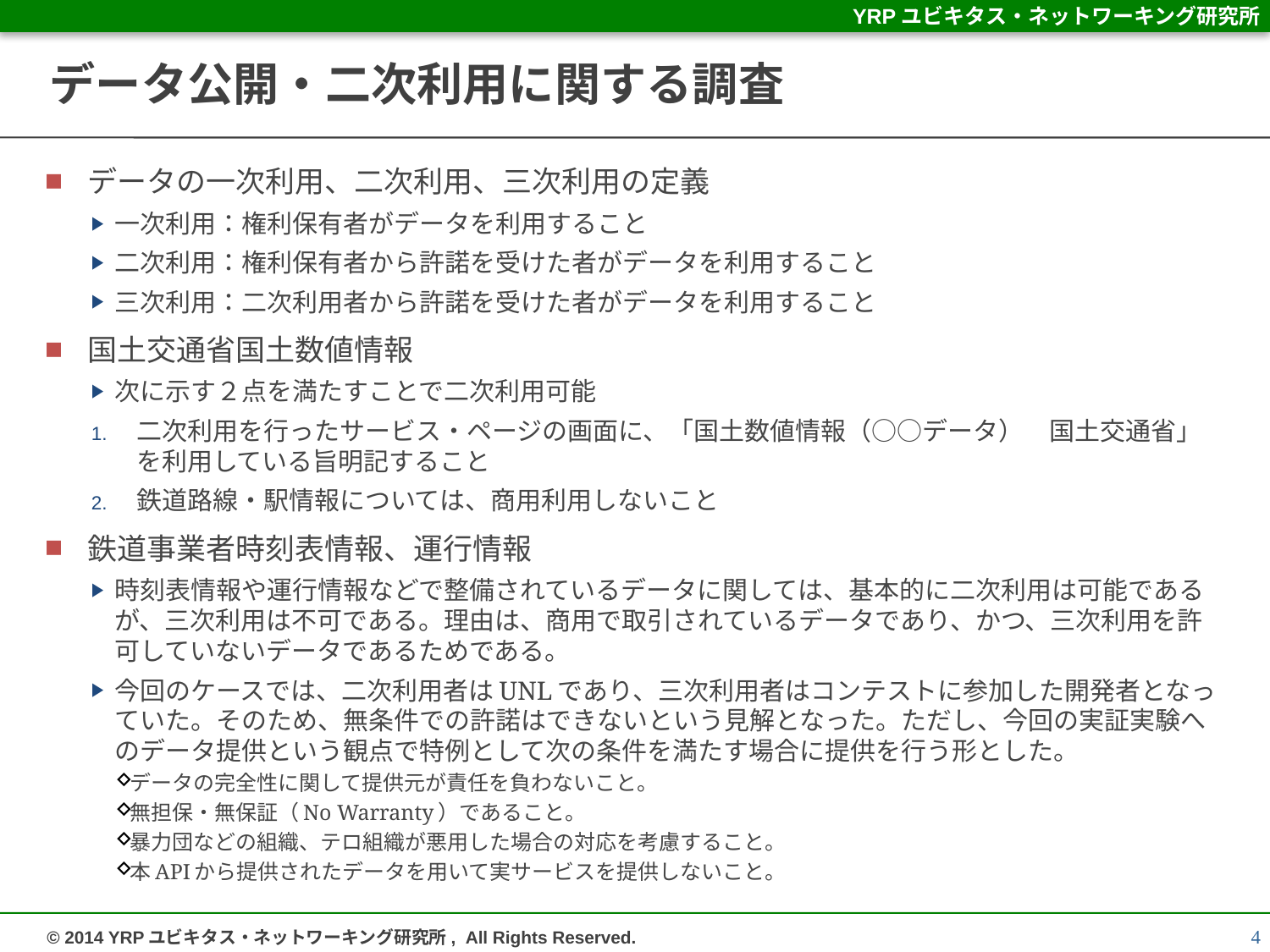

# データ公開・二次利用に関する調査
データの一次利用、二次利用、三次利用の定義
一次利用：権利保有者がデータを利用すること
二次利用：権利保有者から許諾を受けた者がデータを利用すること
三次利用：二次利用者から許諾を受けた者がデータを利用すること
国土交通省国土数値情報
次に示す２点を満たすことで二次利用可能
二次利用を行ったサービス・ページの画面に、「国土数値情報（○○データ）　国土交通省」を利用している旨明記すること
鉄道路線・駅情報については、商用利用しないこと
鉄道事業者時刻表情報、運行情報
時刻表情報や運行情報などで整備されているデータに関しては、基本的に二次利用は可能であるが、三次利用は不可である。理由は、商用で取引されているデータであり、かつ、三次利用を許可していないデータであるためである。
今回のケースでは、二次利用者はUNLであり、三次利用者はコンテストに参加した開発者となっていた。そのため、無条件での許諾はできないという見解となった。ただし、今回の実証実験へのデータ提供という観点で特例として次の条件を満たす場合に提供を行う形とした。
データの完全性に関して提供元が責任を負わないこと。
無担保・無保証（No Warranty）であること。
暴力団などの組織、テロ組織が悪用した場合の対応を考慮すること。
本APIから提供されたデータを用いて実サービスを提供しないこと。

4